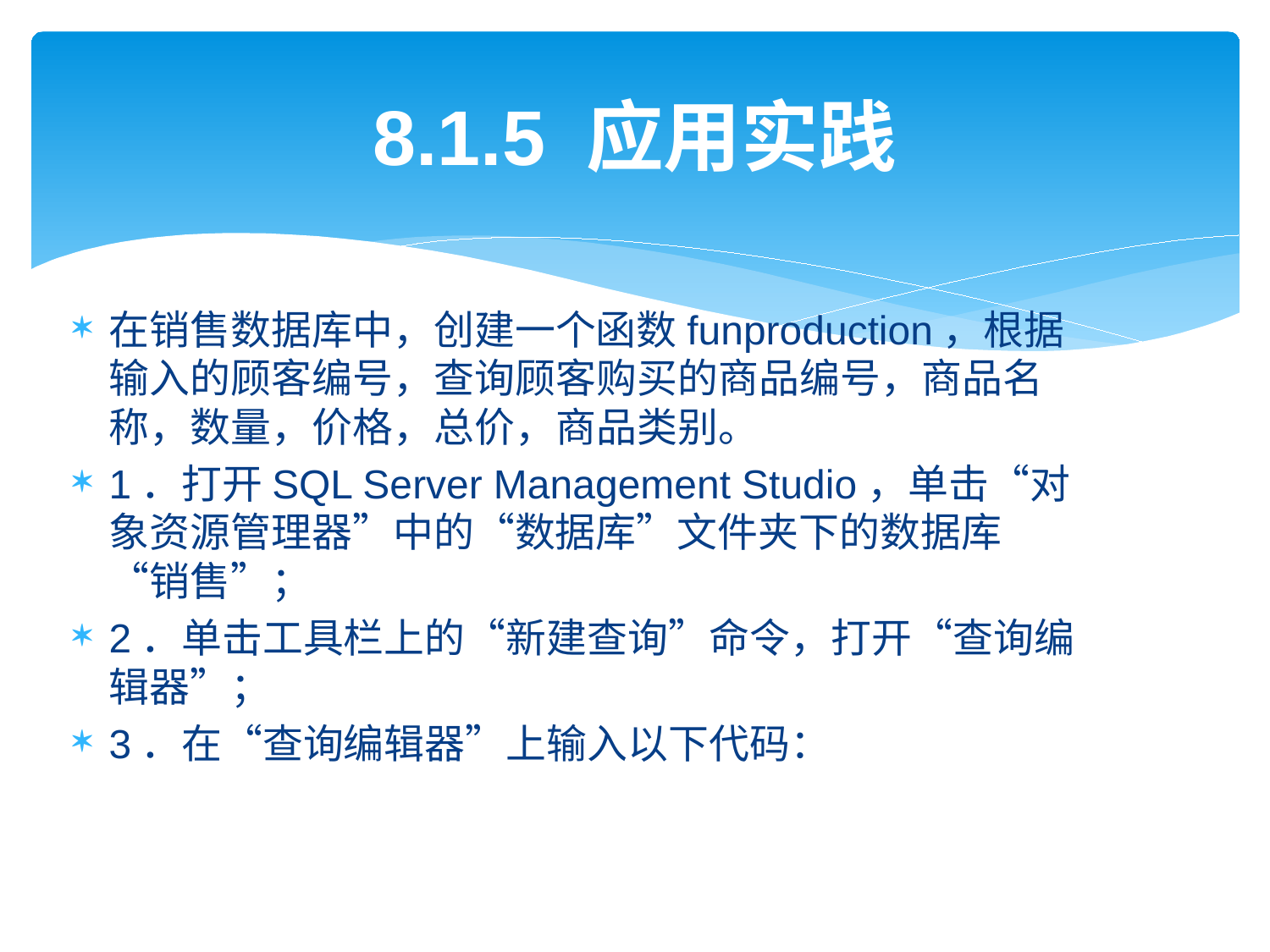

# 8.1.5 应用实践
在销售数据库中，创建一个函数funproduction，根据输入的顾客编号，查询顾客购买的商品编号，商品名称，数量，价格，总价，商品类别。
1．打开SQL Server Management Studio，单击“对象资源管理器”中的“数据库”文件夹下的数据库“销售”；
2．单击工具栏上的“新建查询”命令，打开“查询编辑器”；
3．在“查询编辑器”上输入以下代码：